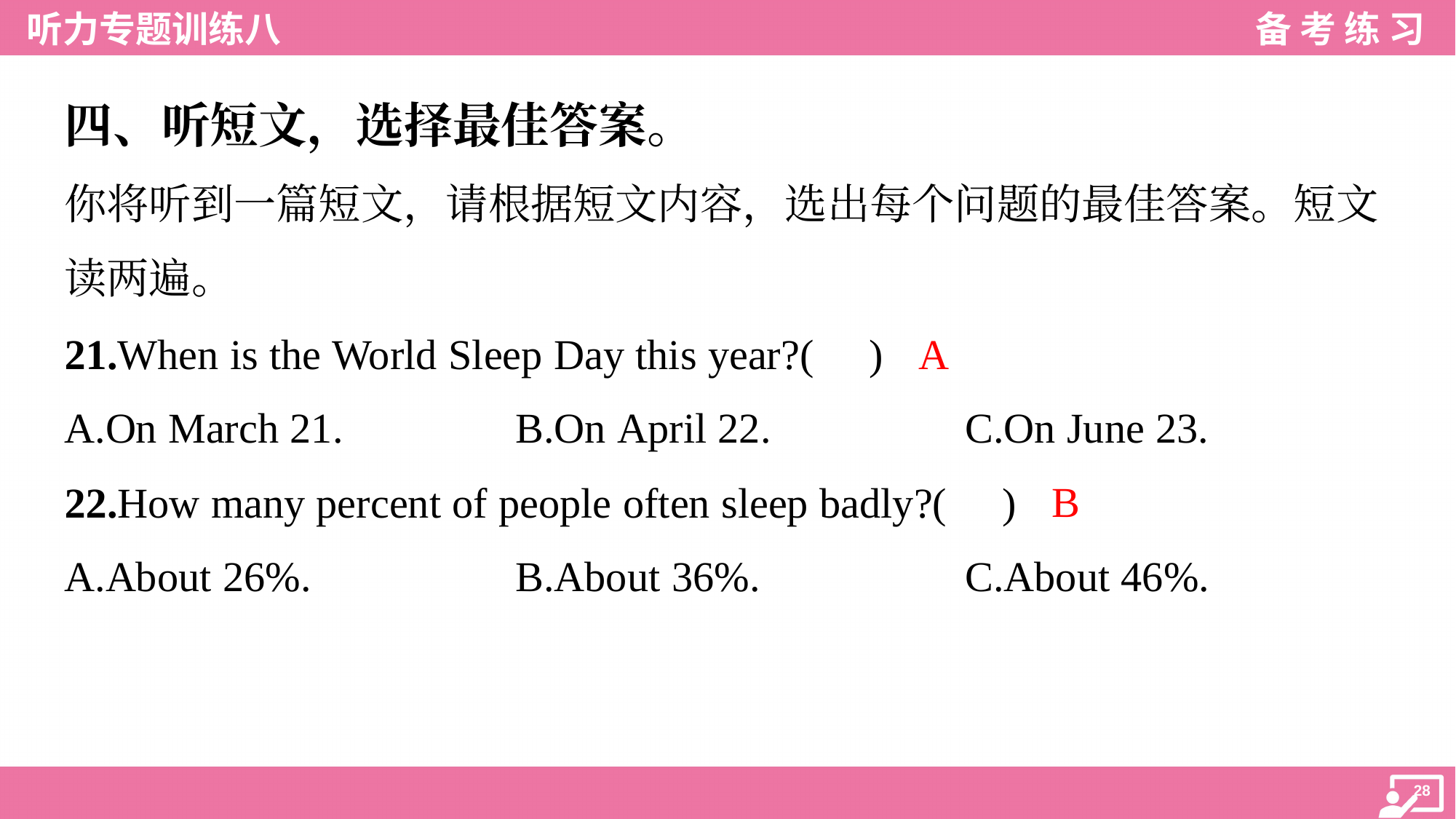

四、听短文，选择最佳答案。
你将听到一篇短文，请根据短文内容，选出每个问题的最佳答案。短文
读两遍。
A
21.When is the World Sleep Day this year?(     )
A.On March 21.	B.On April 22.	C.On June 23.
B
22.How many percent of people often sleep badly?(     )
A.About 26%.	B.About 36%.	C.About 46%.